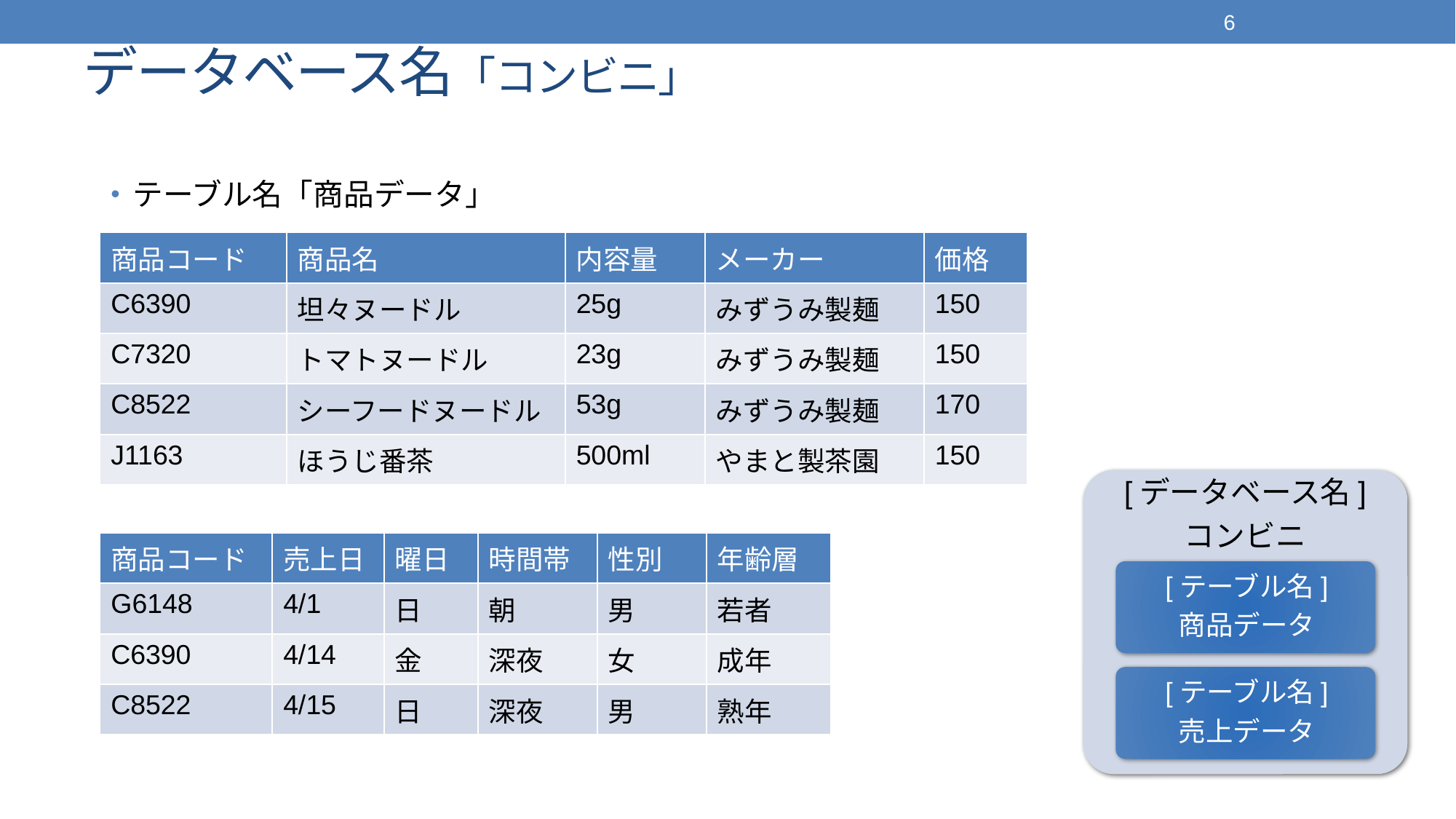

6
# データベース名「コンビニ」
テーブル名「商品データ」

テーブル名「売上データ」

| 商品コード | 商品名 | 内容量 | メーカー | 価格 |
| --- | --- | --- | --- | --- |
| C6390 | 坦々ヌードル | 25g | みずうみ製麺 | 150 |
| C7320 | トマトヌードル | 23g | みずうみ製麺 | 150 |
| C8522 | シーフードヌードル | 53g | みずうみ製麺 | 170 |
| J1163 | ほうじ番茶 | 500ml | やまと製茶園 | 150 |
[データベース名]
コンビニ
[テーブル名]
商品データ
[テーブル名]
売上データ
| 商品コード | 売上日 | 曜日 | 時間帯 | 性別 | 年齢層 |
| --- | --- | --- | --- | --- | --- |
| G6148 | 4/1 | 日 | 朝 | 男 | 若者 |
| C6390 | 4/14 | 金 | 深夜 | 女 | 成年 |
| C8522 | 4/15 | 日 | 深夜 | 男 | 熟年 |